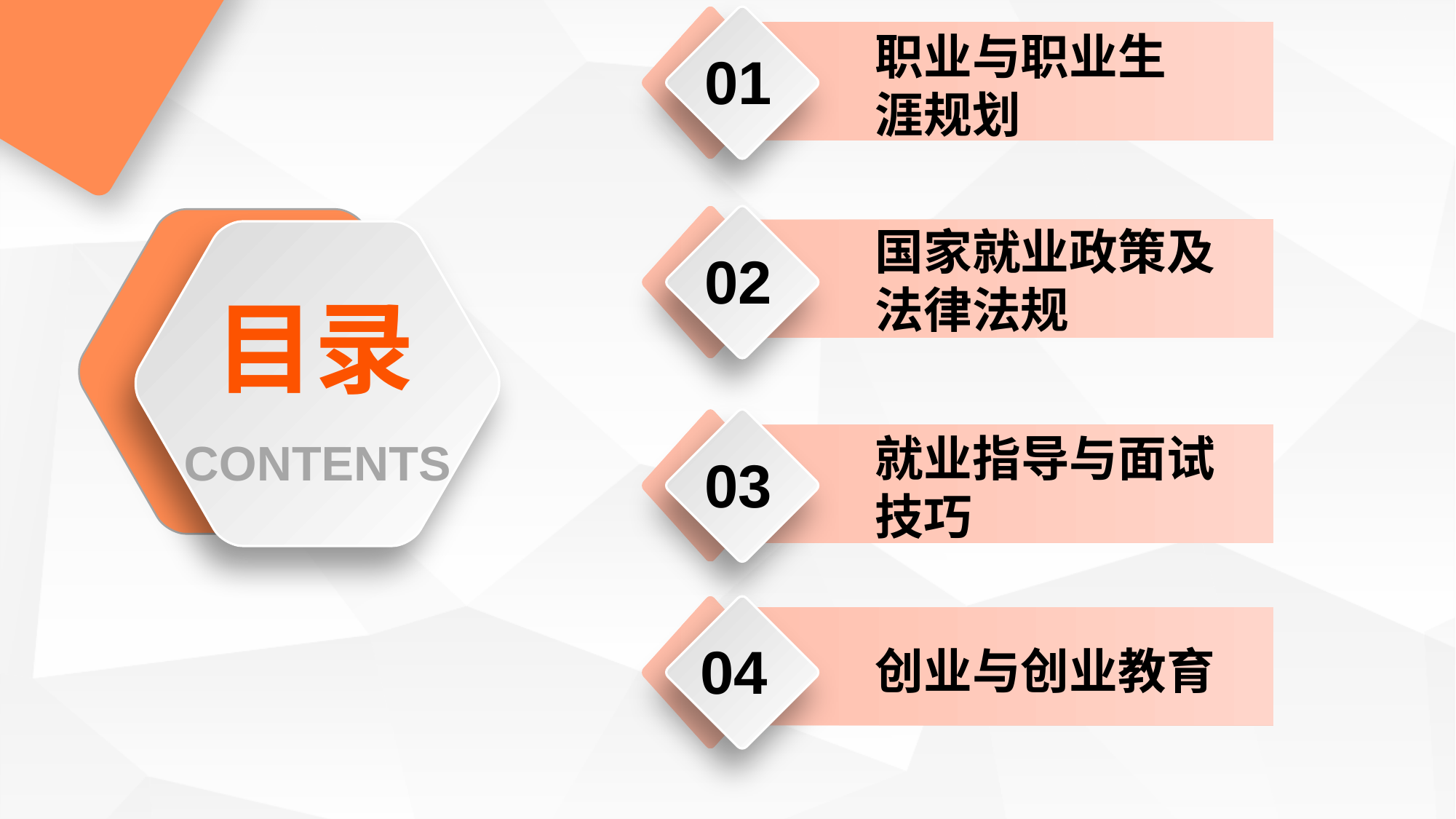

职业与职业生涯规划
01

国家就业政策及法律法规

02
目录

就业指导与面试技巧
CONTENTS
03

04
创业与创业教育